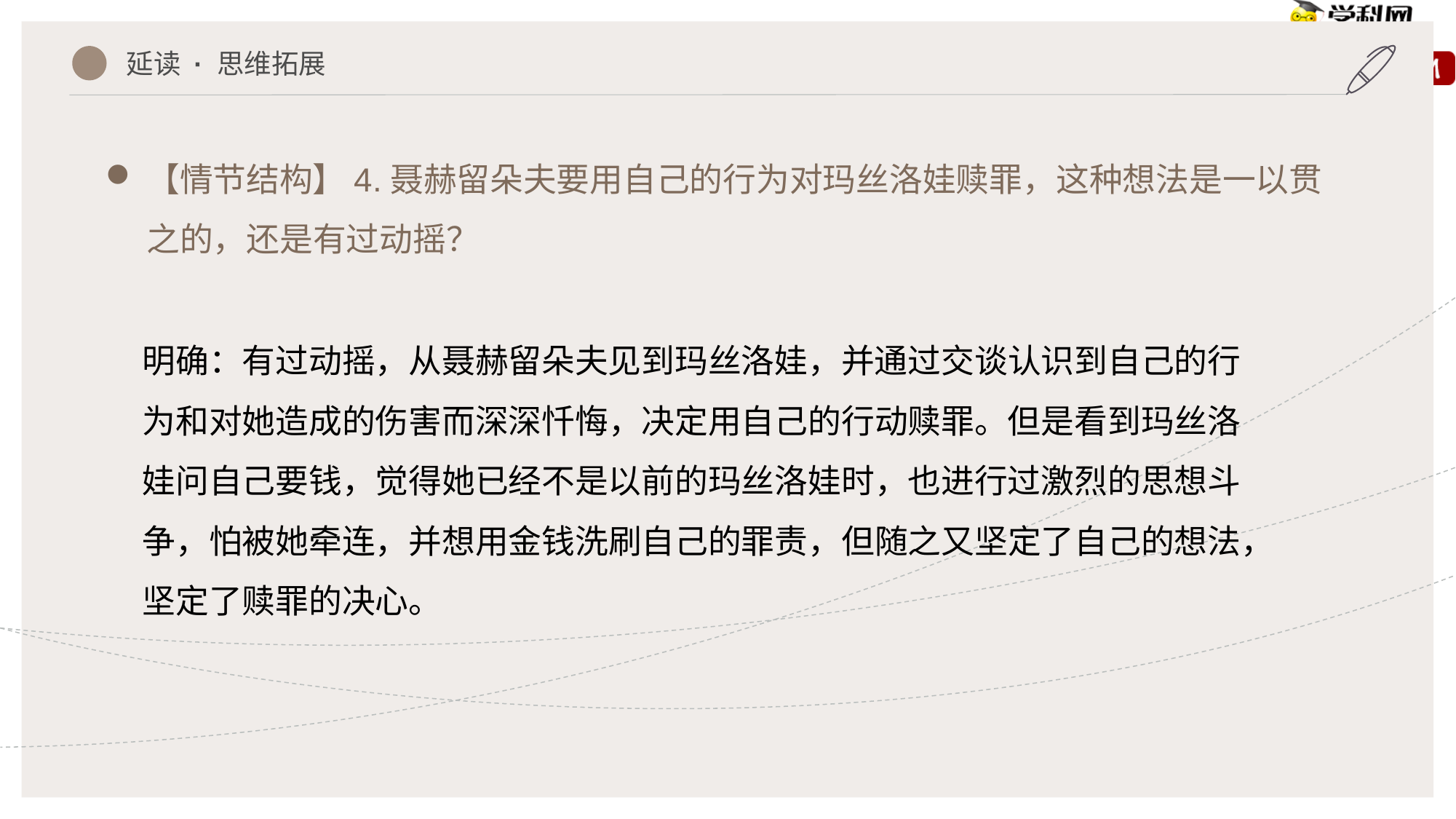

延读 · 思维拓展

【情节结构】4.聂赫留朵夫要用自己的行为对玛丝洛娃赎罪，这种想法是一以贯之的，还是有过动摇？

明确：有过动摇，从聂赫留朵夫见到玛丝洛娃，并通过交谈认识到自己的行为和对她造成的伤害而深深忏悔，决定用自己的行动赎罪。但是看到玛丝洛娃问自己要钱，觉得她已经不是以前的玛丝洛娃时，也进行过激烈的思想斗争，怕被她牵连，并想用金钱洗刷自己的罪责，但随之又坚定了自己的想法，坚定了赎罪的决心。